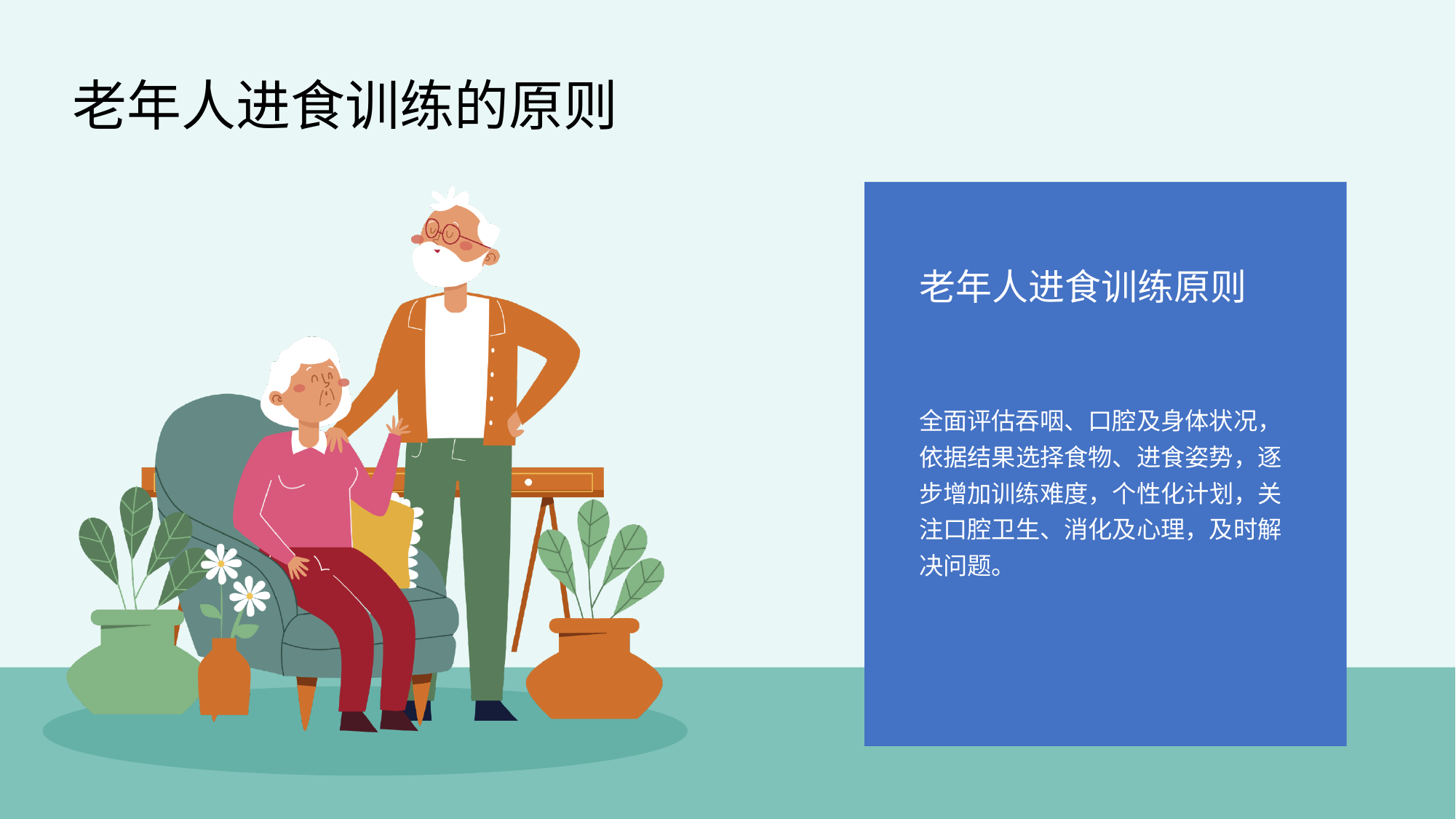

老年人进食训练的原则

老年人进食训练原则
全面评估吞咽、口腔及身体状况，依据结果选择食物、进食姿势，逐步增加训练难度，个性化计划，关注口腔卫生、消化及心理，及时解决问题。